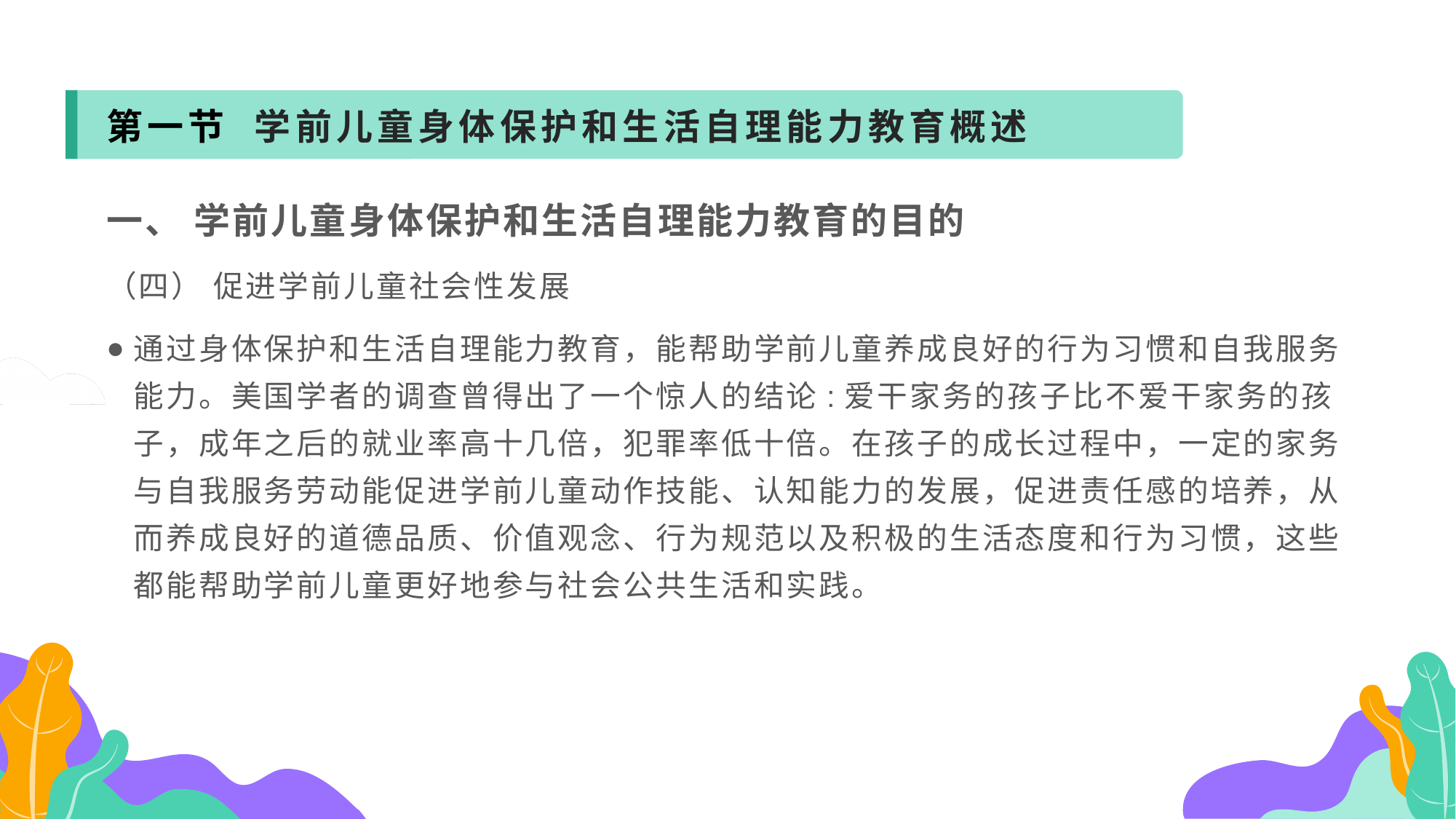

第一节  学前儿童身体保护和生活自理能力教育概述
一、 学前儿童身体保护和生活自理能力教育的目的
（四） 促进学前儿童社会性发展
通过身体保护和生活自理能力教育，能帮助学前儿童养成良好的行为习惯和自我服务能力。美国学者的调查曾得出了一个惊人的结论:爱干家务的孩子比不爱干家务的孩子，成年之后的就业率高十几倍，犯罪率低十倍。在孩子的成长过程中，一定的家务与自我服务劳动能促进学前儿童动作技能、认知能力的发展，促进责任感的培养，从而养成良好的道德品质、价值观念、行为规范以及积极的生活态度和行为习惯，这些都能帮助学前儿童更好地参与社会公共生活和实践。